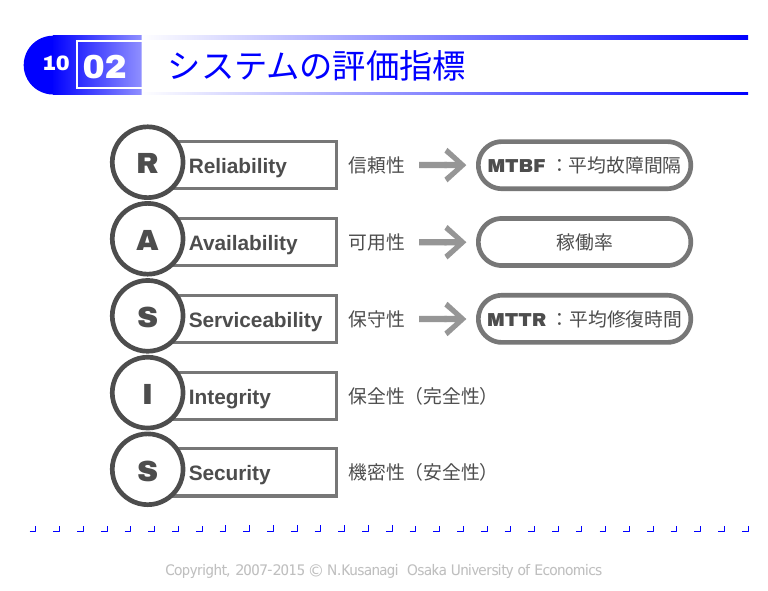

# 02   システムの評価指標
R

Reliability
信頼性
MTBF：平均故障間隔
A
Availability
可用性
稼働率

S
Serviceability
保守性
MTTR：平均修復時間

I
保全性（完全性）
Integrity
S
機密性（安全性）
Security